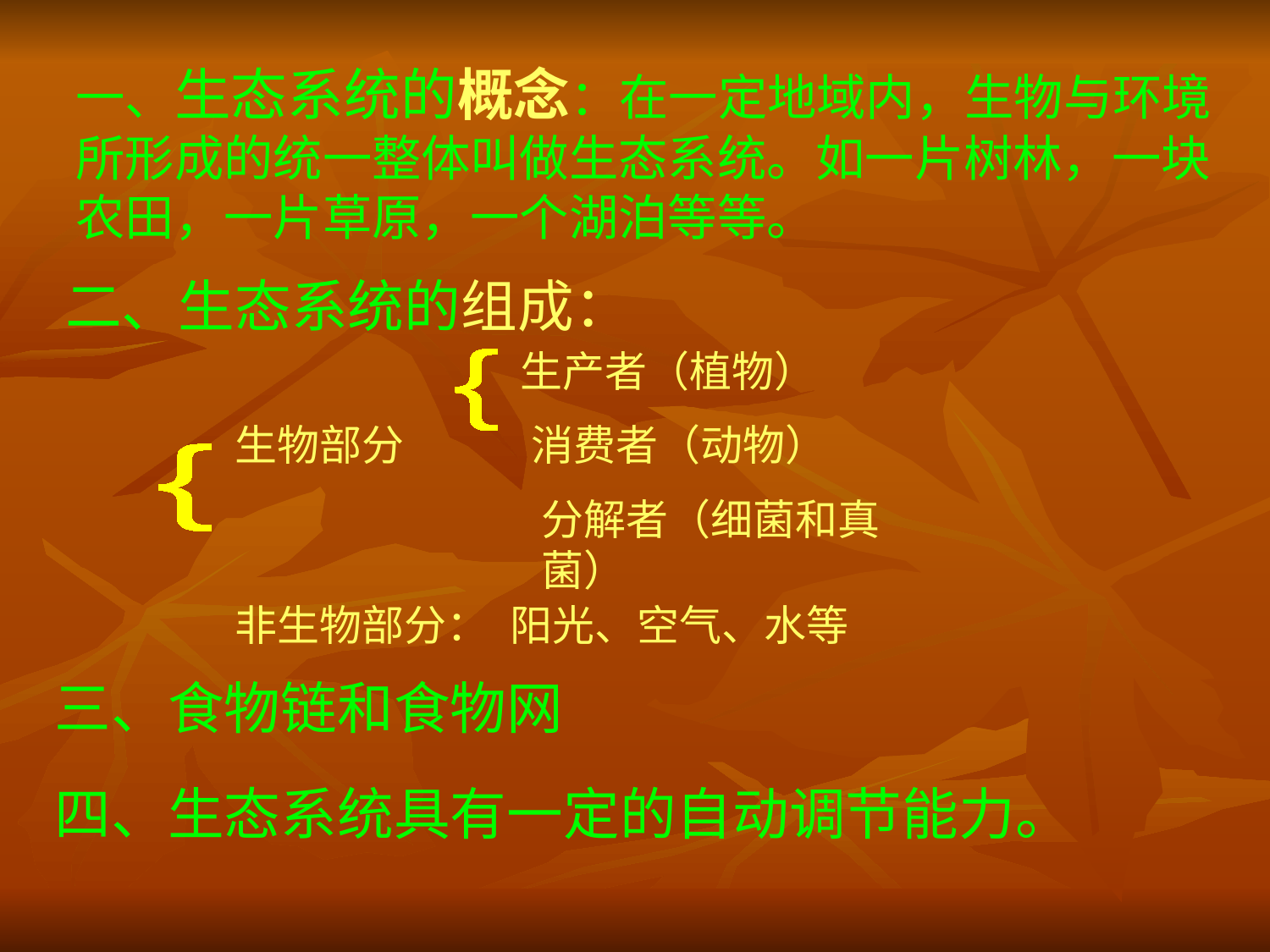

一、生态系统的概念：在一定地域内，生物与环境所形成的统一整体叫做生态系统。如一片树林，一块农田，一片草原，一个湖泊等等。
二、生态系统的组成：

生产者（植物）
{

消费者（动物）
分解者（细菌和真菌）

生物部分
{

非生物部分：
阳光、空气、水等
三、食物链和食物网
四、生态系统具有一定的自动调节能力。